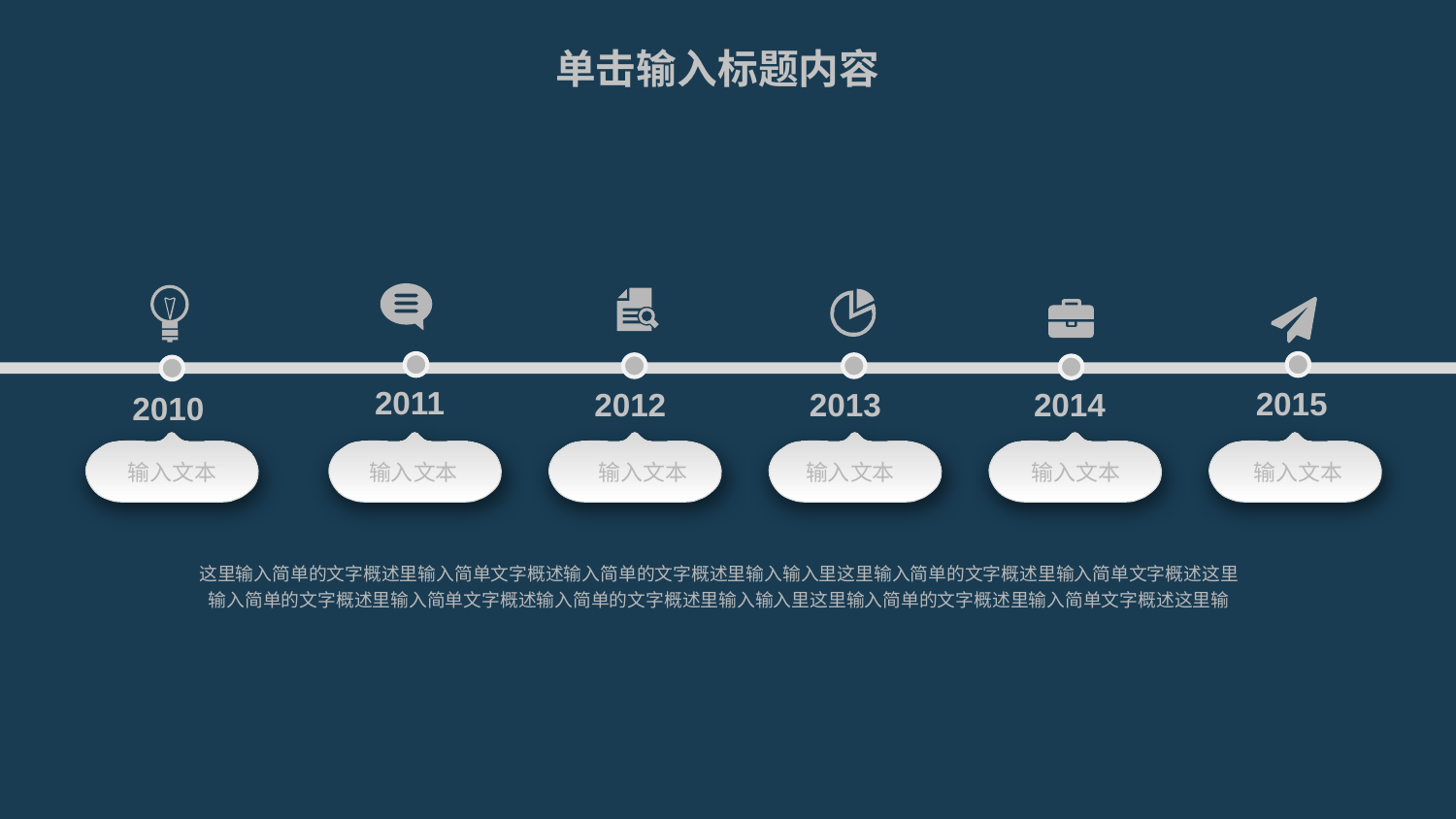

单击输入标题内容

2011
2015
2012
2013
2014
2010

输入文本
输入文本
输入文本
输入文本
输入文本
输入文本
这里输入简单的文字概述里输入简单文字概述输入简单的文字概述里输入输入里这里输入简单的文字概述里输入简单文字概述这里输入简单的文字概述里输入简单文字概述输入简单的文字概述里输入输入里这里输入简单的文字概述里输入简单文字概述这里输
24